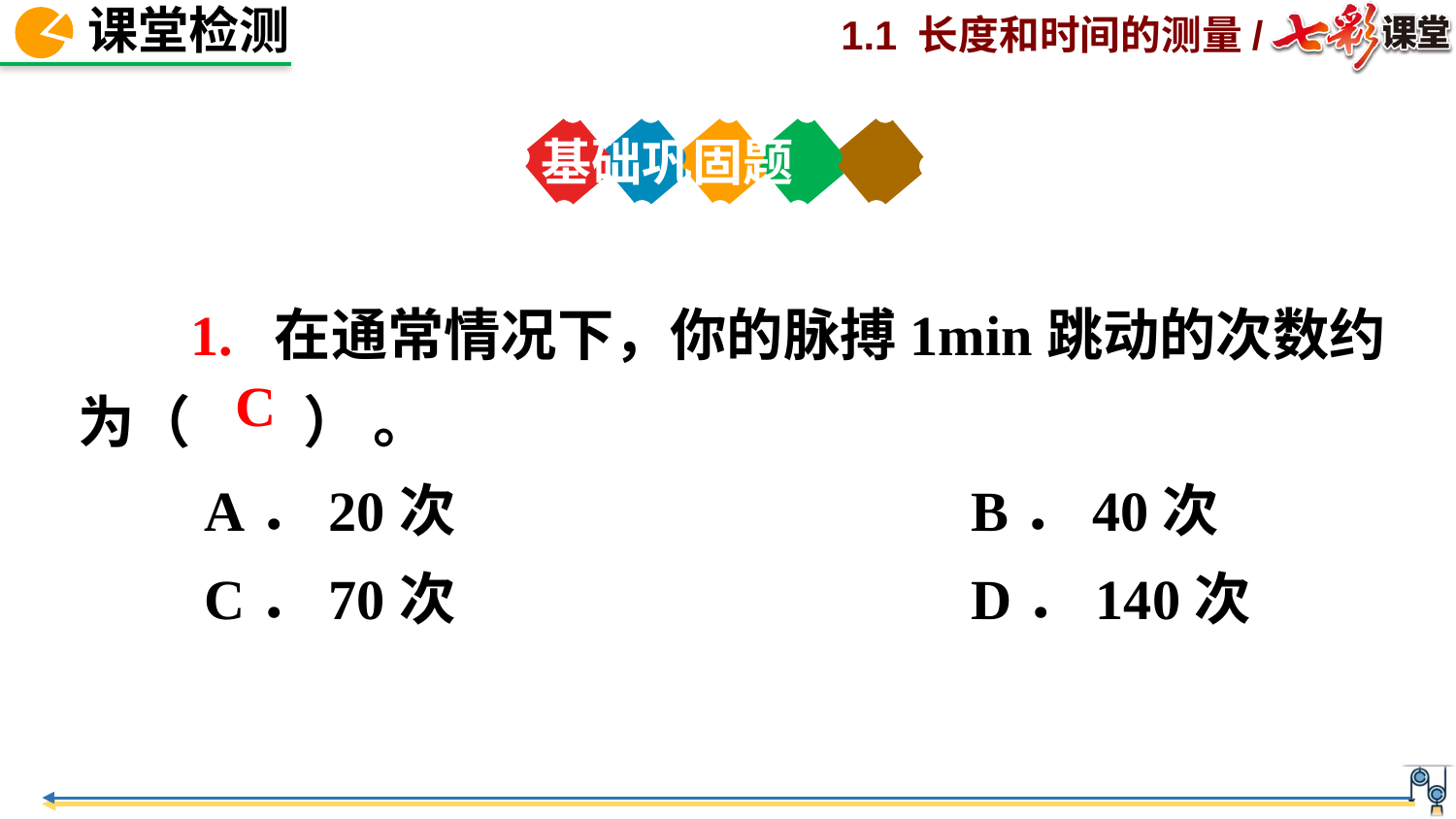

基础巩固题

        1.  在通常情况下，你的脉搏1min跳动的次数约为（　　） 。
         A．20次                                       B．40次
         C．70次                                       D．140次
C